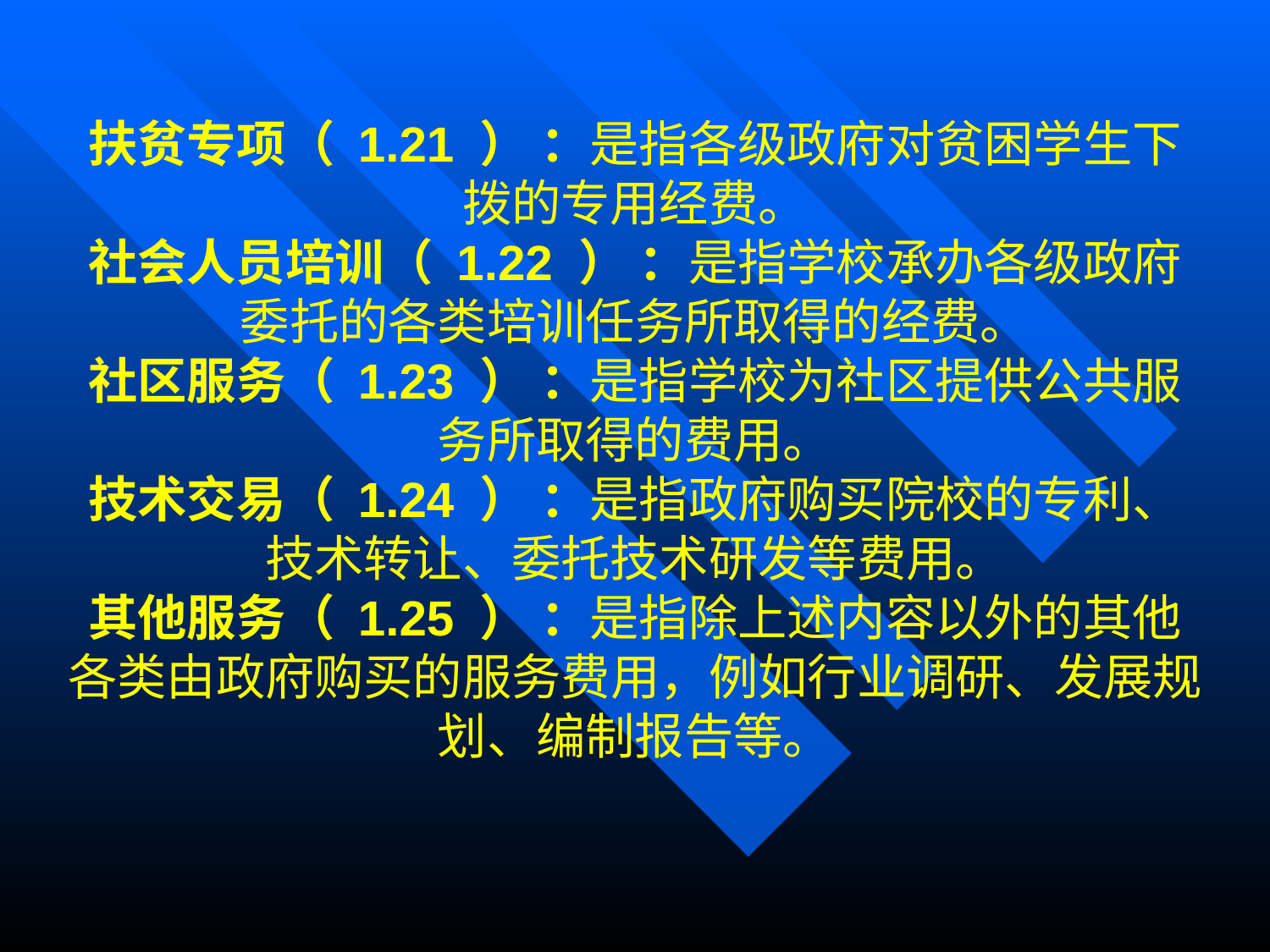

扶贫专项（ 1.21 ） ：是指各级政府对贫困学生下拨的专用经费。
社会人员培训（ 1.22 ） ：是指学校承办各级政府委托的各类培训任务所取得的经费。
社区服务（ 1.23 ） ：是指学校为社区提供公共服务所取得的费用。
技术交易（ 1.24 ） ：是指政府购买院校的专利、技术转让、委托技术研发等费用。
其他服务（ 1.25 ） ：是指除上述内容以外的其他各类由政府购买的服务费用，例如行业调研、发展规划、编制报告等。